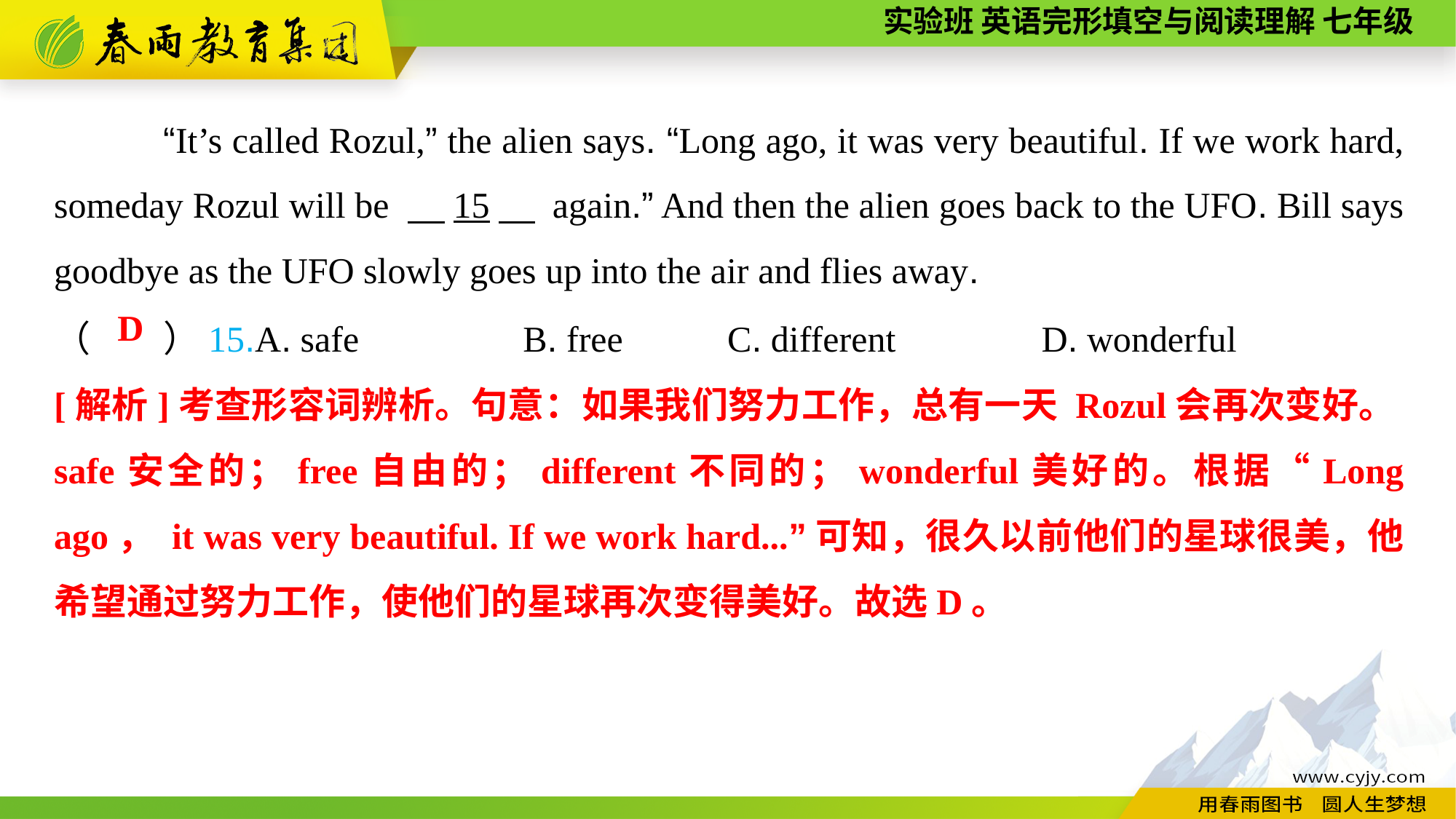

“It’s called Rozul,” the alien says. “Long ago, it was very beautiful. If we work hard, someday Rozul will be 　15　 again.” And then the alien goes back to the UFO. Bill says goodbye as the UFO slowly goes up into the air and flies away.
（　　）15.A. safe                  B. free	  C. different                D. wonderful
D
[解析]考查形容词辨析。句意：如果我们努力工作，总有一天 Rozul会再次变好。safe安全的；free自由的；different不同的；wonderful美好的。根据“Long ago， it was very beautiful. If we work hard...”可知，很久以前他们的星球很美，他希望通过努力工作，使他们的星球再次变得美好。故选D。